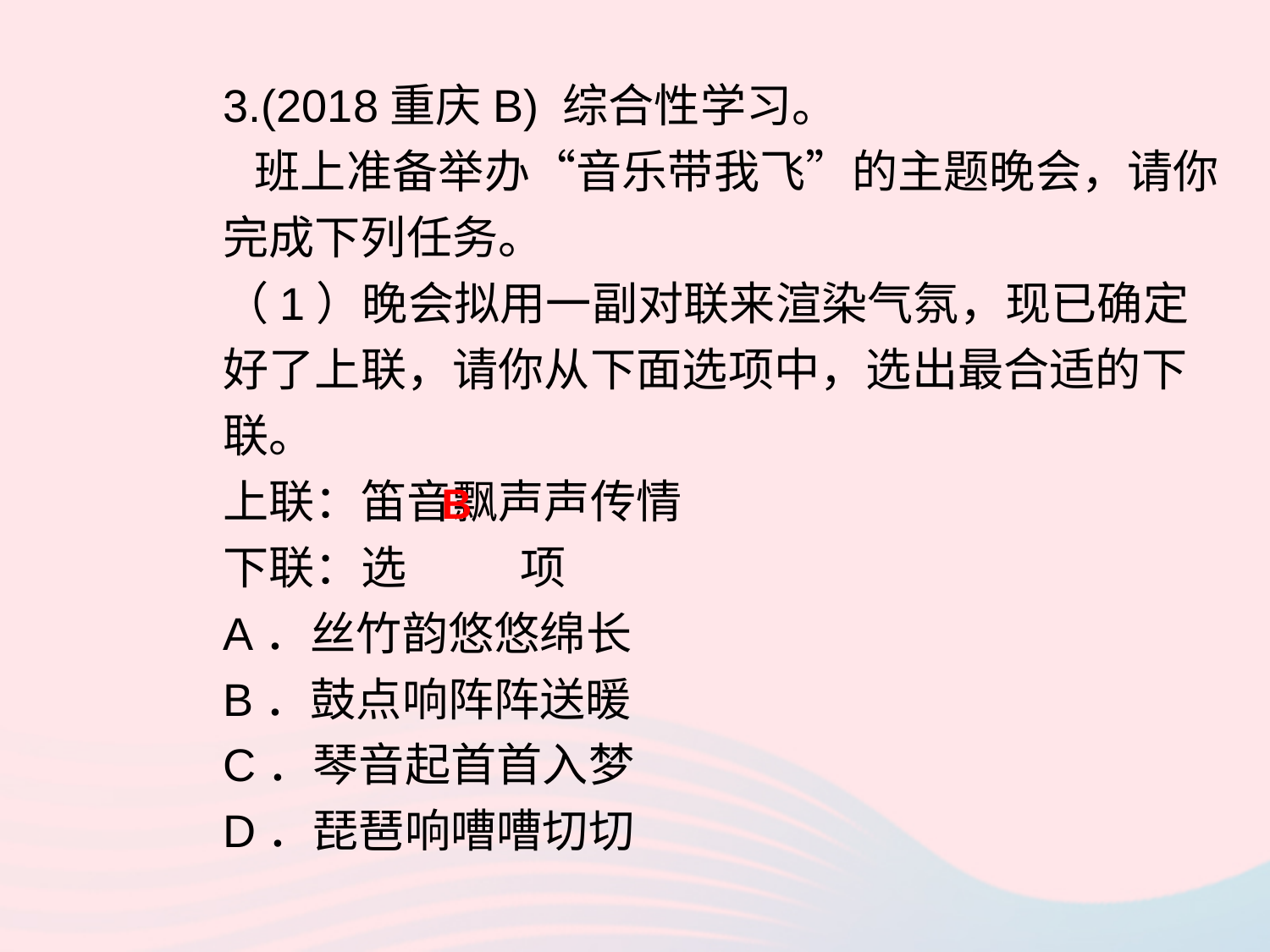

3.(2018重庆B) 综合性学习。
  班上准备举办“音乐带我飞”的主题晚会，请你完成下列任务。
（1）晚会拟用一副对联来渲染气氛，现已确定好了上联，请你从下面选项中，选出最合适的下联。
上联：笛音飘声声传情
下联：选           项
A．丝竹韵悠悠绵长
B．鼓点响阵阵送暖
C．琴音起首首入梦
D．琵琶响嘈嘈切切
B